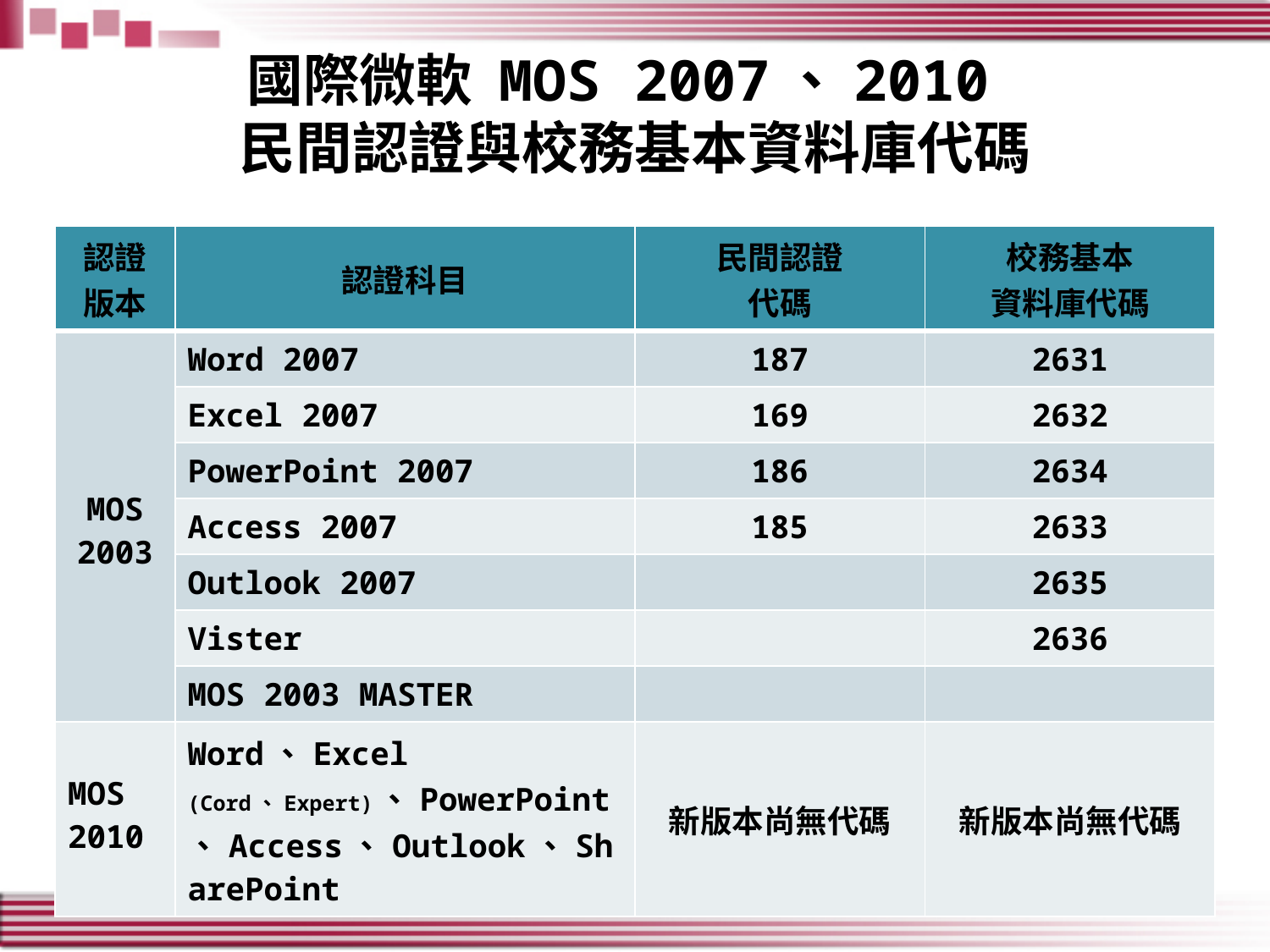

# 國際微軟 MOS 2007、2010 民間認證與校務基本資料庫代碼
| 認證 版本 | 認證科目 | 民間認證 代碼 | 校務基本 資料庫代碼 |
| --- | --- | --- | --- |
| MOS 2003 | Word 2007 | 187 | 2631 |
|  | Excel 2007 | 169 | 2632 |
|  | PowerPoint 2007 | 186 | 2634 |
|  | Access 2007 | 185 | 2633 |
|  | Outlook 2007 |  | 2635 |
|  | Vister |  | 2636 |
|  | MOS 2003 MASTER |  |  |
| MOS 2010 | Word、Excel (Cord、Expert)、PowerPoint、Access、Outlook、SharePoint | 新版本尚無代碼 | 新版本尚無代碼 |